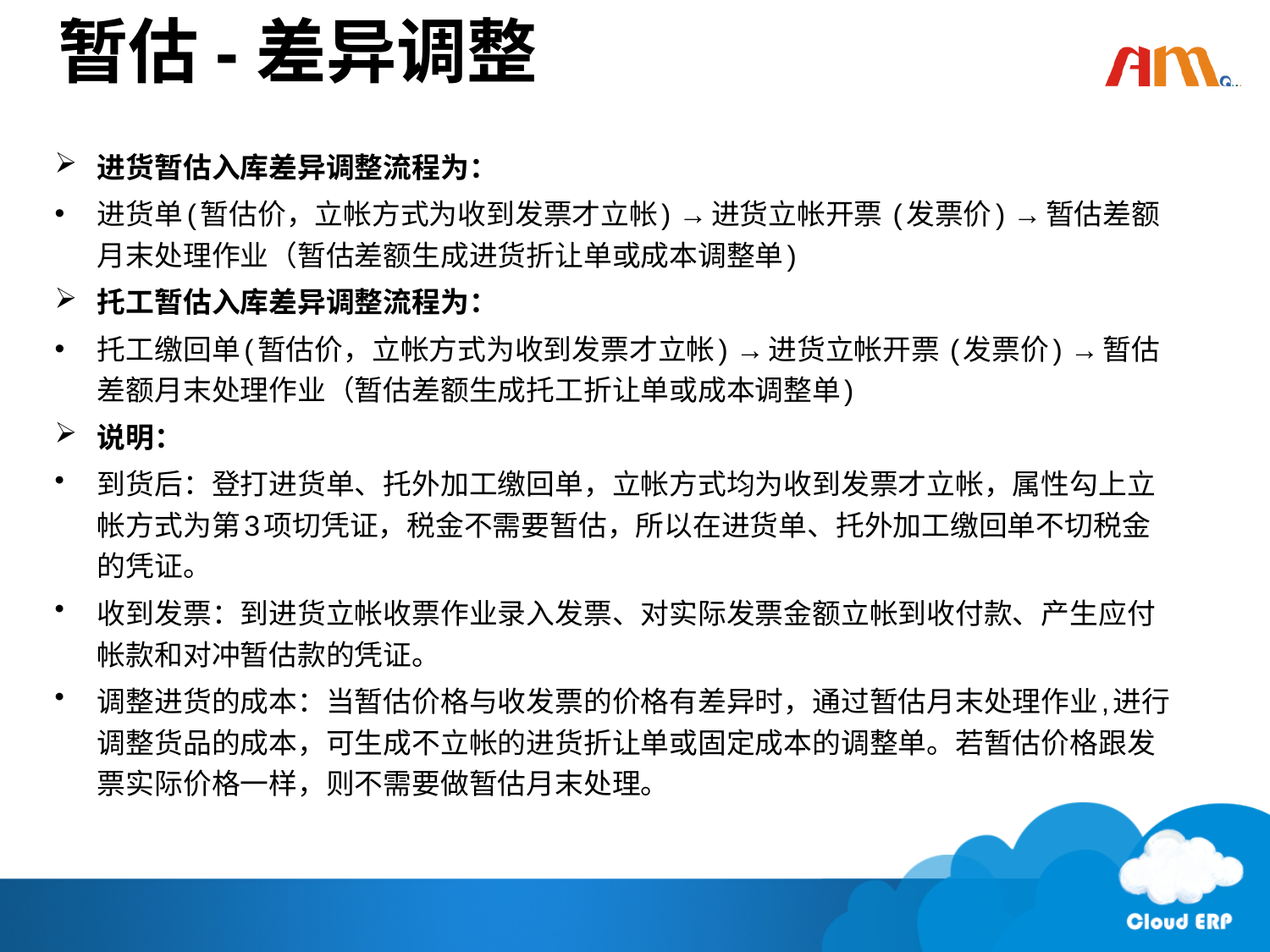

# 暂估-差异调整
进货暂估入库差异调整流程为：
进货单(暂估价，立帐方式为收到发票才立帐) →进货立帐开票 (发票价) →暂估差额月末处理作业（暂估差额生成进货折让单或成本调整单)
托工暂估入库差异调整流程为：
托工缴回单(暂估价，立帐方式为收到发票才立帐) →进货立帐开票 (发票价) →暂估差额月末处理作业（暂估差额生成托工折让单或成本调整单)
说明：
到货后：登打进货单、托外加工缴回单，立帐方式均为收到发票才立帐，属性勾上立帐方式为第3项切凭证，税金不需要暂估，所以在进货单、托外加工缴回单不切税金的凭证。
收到发票：到进货立帐收票作业录入发票、对实际发票金额立帐到收付款、产生应付帐款和对冲暂估款的凭证。
调整进货的成本：当暂估价格与收发票的价格有差异时，通过暂估月末处理作业,进行调整货品的成本，可生成不立帐的进货折让单或固定成本的调整单。若暂估价格跟发票实际价格一样，则不需要做暂估月末处理。